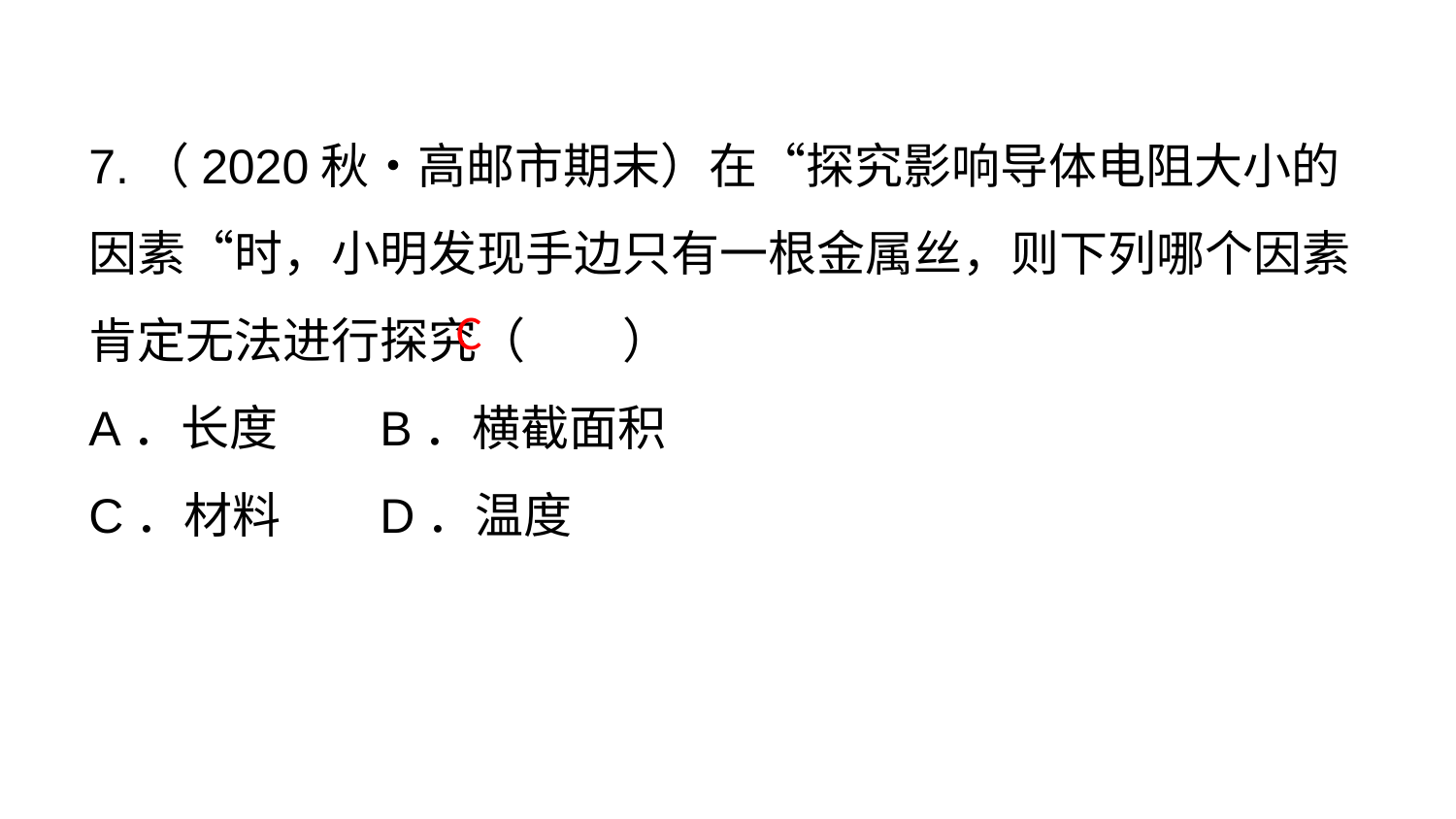

7.（2020秋•高邮市期末）在“探究影响导体电阻大小的因素“时，小明发现手边只有一根金属丝，则下列哪个因素肯定无法进行探究（　　）
A．长度	B．横截面积
C．材料	D．温度
C